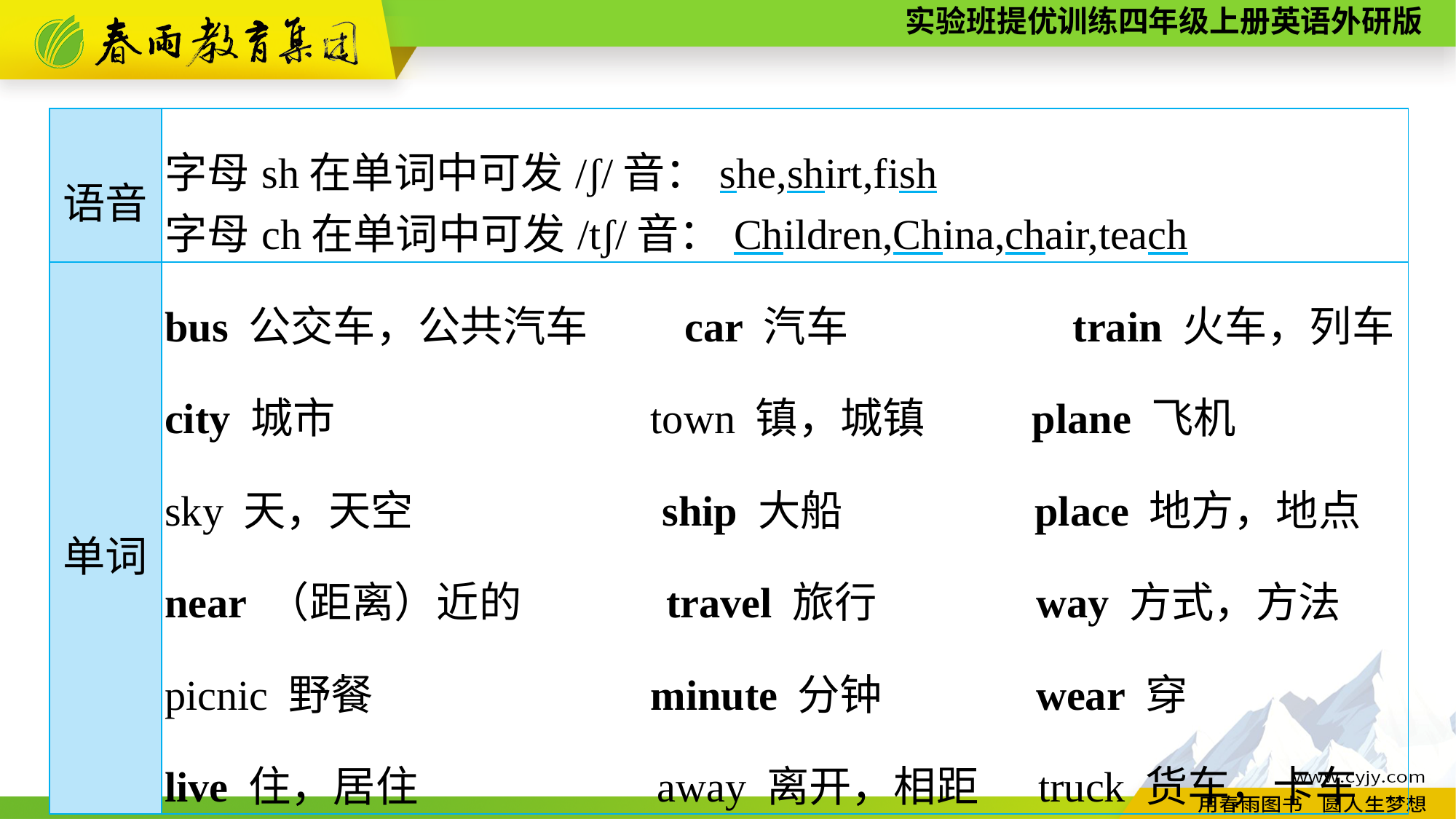

| 语音 | 字母sh在单词中可发/ʃ/音：she,shirt,fish 字母ch在单词中可发/tʃ/音：Children,China,chair,teach |
| --- | --- |
| 单词 | bus 公交车，公共汽车　　car 汽车　　　　　train 火车，列车 city 城市 town 镇，城镇 plane 飞机 sky 天，天空 ship 大船 place 地方，地点 near （距离）近的 travel 旅行 way 方式，方法 picnic 野餐 minute 分钟 wear 穿 live 住，居住 away 离开，相距 truck 货车，卡车 |